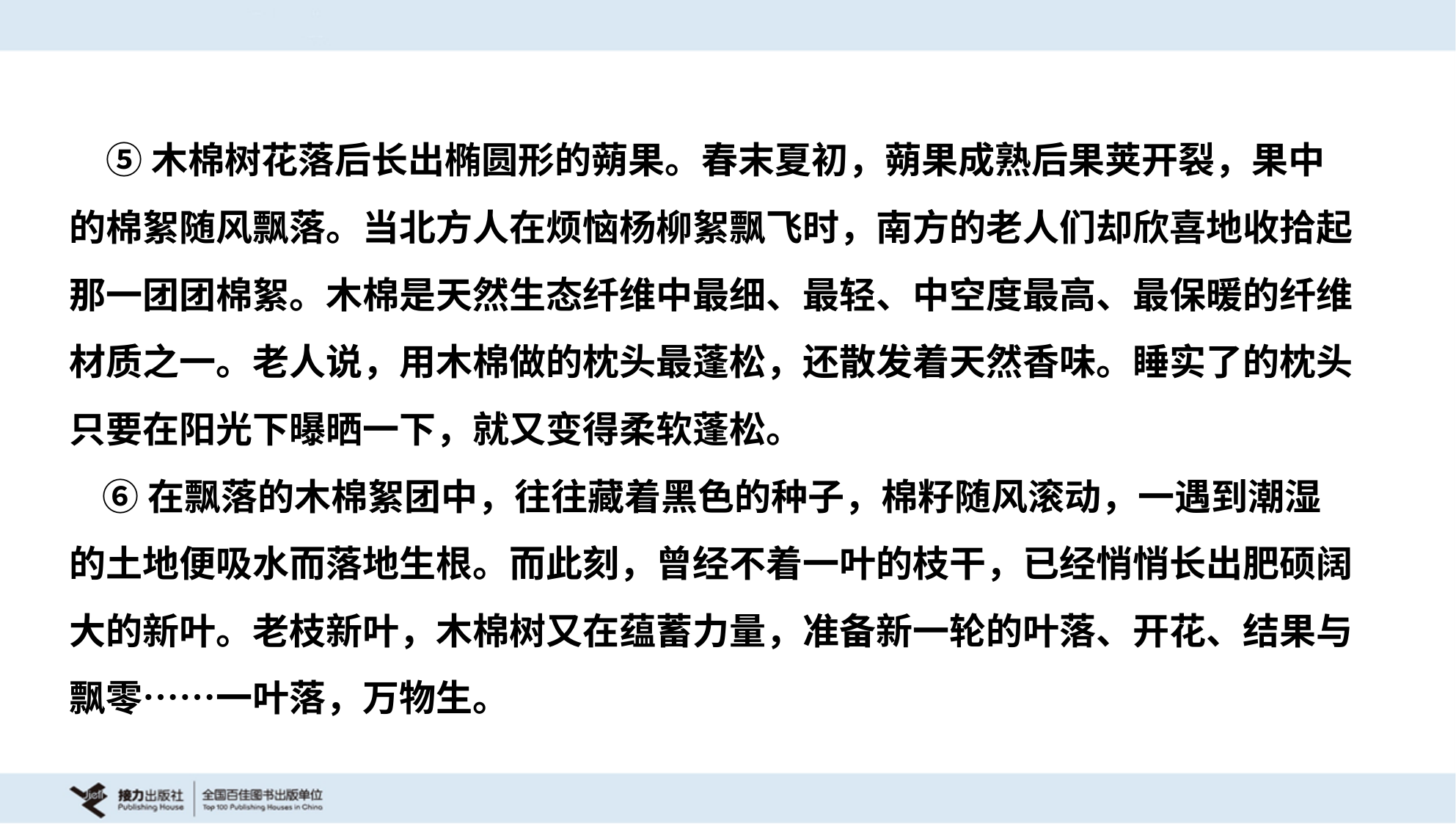

⑤木棉树花落后长出椭圆形的蒴果。春末夏初，蒴果成熟后果荚开裂，果中
的棉絮随风飘落。当北方人在烦恼杨柳絮飘飞时，南方的老人们却欣喜地收拾起
那一团团棉絮。木棉是天然生态纤维中最细、最轻、中空度最高、最保暖的纤维
材质之一。老人说，用木棉做的枕头最蓬松，还散发着天然香味。睡实了的枕头
只要在阳光下曝晒一下，就又变得柔软蓬松。
    ⑥在飘落的木棉絮团中，往往藏着黑色的种子，棉籽随风滚动，一遇到潮湿
的土地便吸水而落地生根。而此刻，曾经不着一叶的枝干，已经悄悄长出肥硕阔
大的新叶。老枝新叶，木棉树又在蕴蓄力量，准备新一轮的叶落、开花、结果与
飘零……一叶落，万物生。